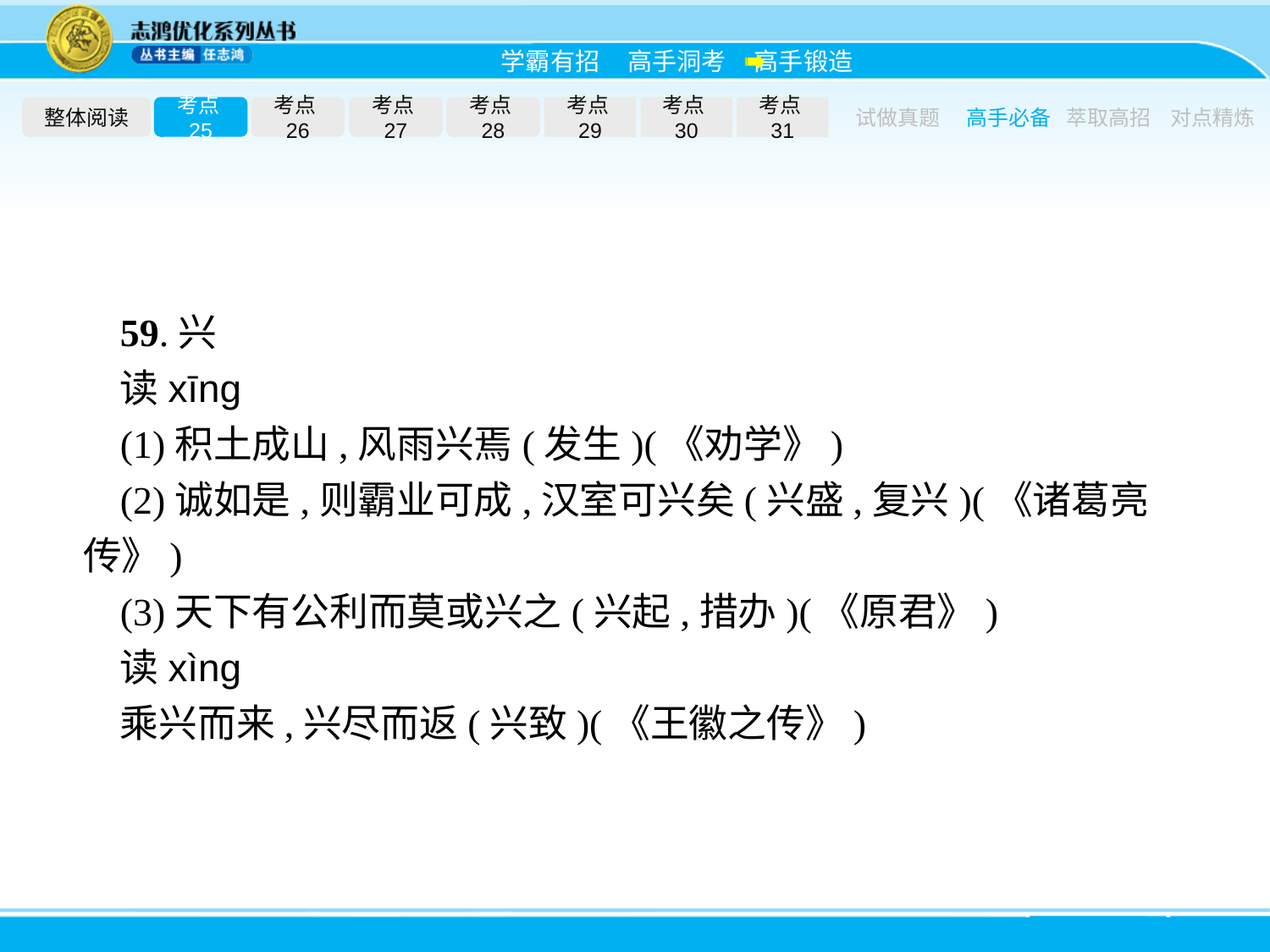

整体阅读
考点25
考点26
考点27
考点28
考点29
考点30
考点31
试做真题
高手必备
萃取高招
对点精炼
59.兴
读xīnɡ
(1)积土成山,风雨兴焉(发生)(《劝学》)
(2)诚如是,则霸业可成,汉室可兴矣(兴盛,复兴)(《诸葛亮传》)
(3)天下有公利而莫或兴之(兴起,措办)(《原君》)
读xìnɡ
乘兴而来,兴尽而返(兴致)(《王徽之传》)